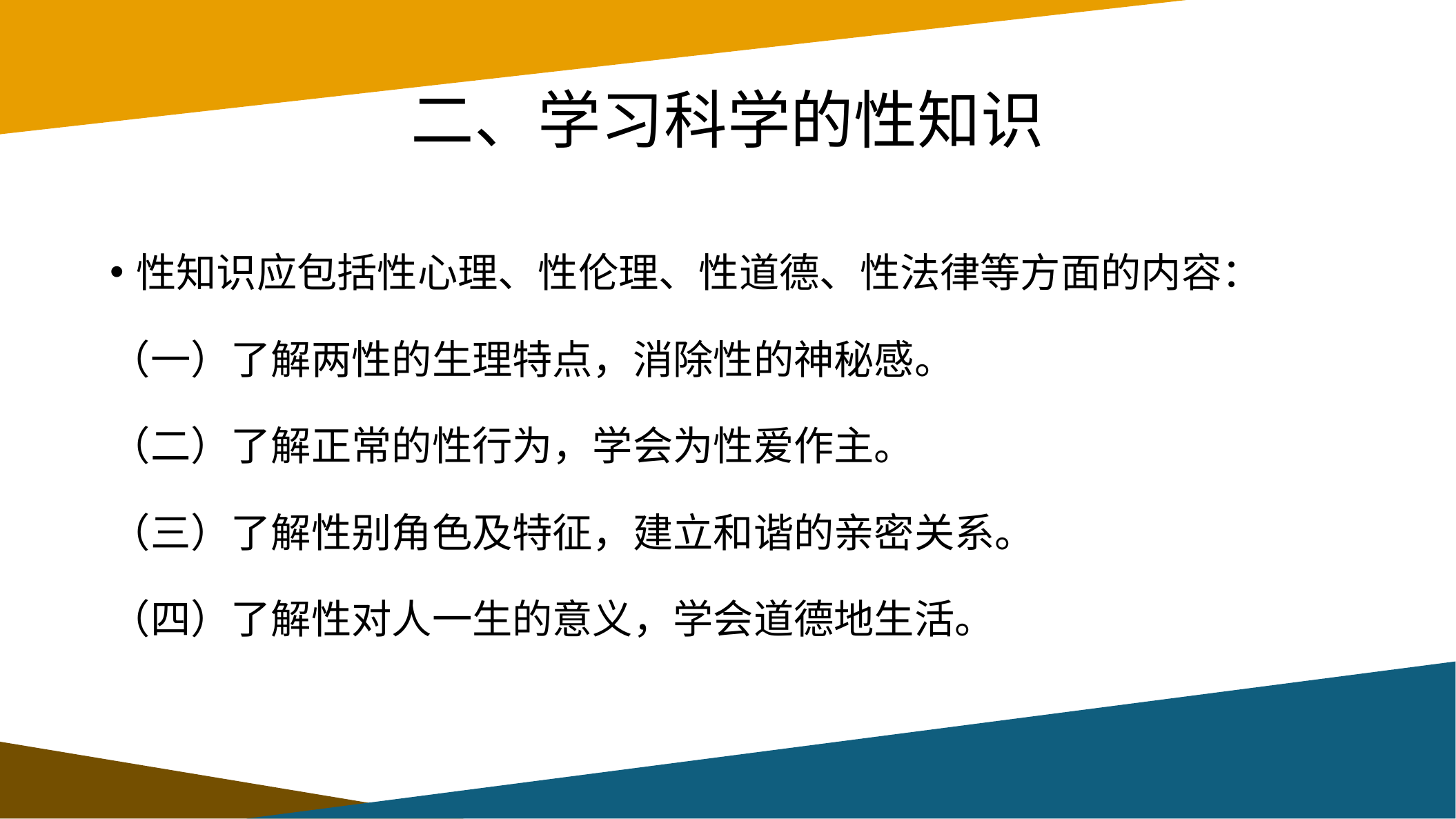

# 二、学习科学的性知识
性知识应包括性心理、性伦理、性道德、性法律等方面的内容：
（一）了解两性的生理特点，消除性的神秘感。
（二）了解正常的性行为，学会为性爱作主。
（三）了解性别角色及特征，建立和谐的亲密关系。
（四）了解性对人一生的意义，学会道德地生活。